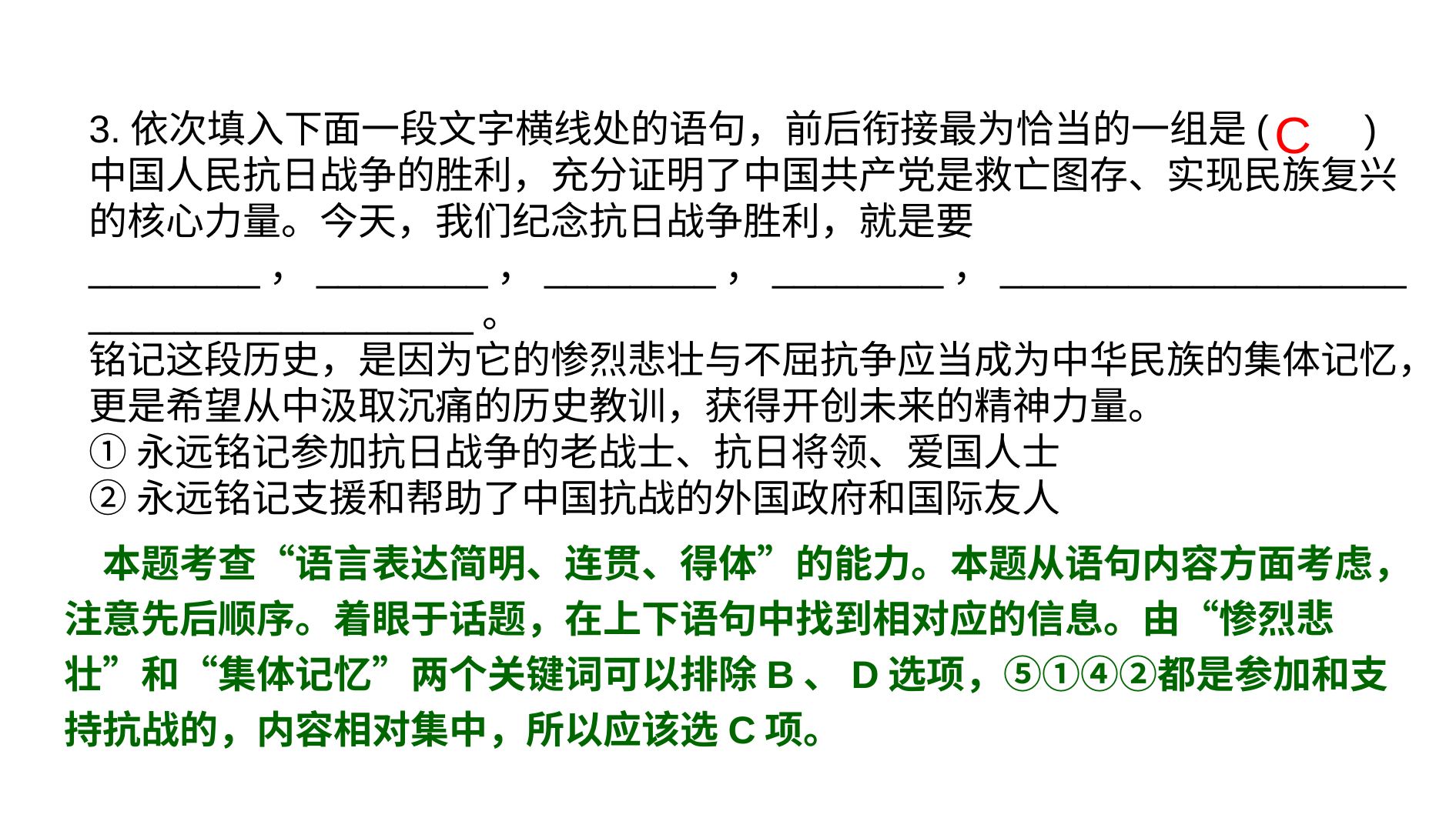

C
3.依次填入下面一段文字横线处的语句，前后衔接最为恰当的一组是(　　)
中国人民抗日战争的胜利，充分证明了中国共产党是救亡图存、实现民族复兴的核心力量。今天，我们纪念抗日战争胜利，就是要________，________，________，________，_____________________________________。
铭记这段历史，是因为它的惨烈悲壮与不屈抗争应当成为中华民族的集体记忆，更是希望从中汲取沉痛的历史教训，获得开创未来的精神力量。
①永远铭记参加抗日战争的老战士、抗日将领、爱国人士
②永远铭记支援和帮助了中国抗战的外国政府和国际友人
③永远铭记惨遭日本侵略者杀戮的死难同胞
④永远铭记为抗战胜利建立了功勋的海内外中华儿女
⑤永远铭记在抗日战争中英勇战斗、为国捐躯的烈士
A．⑤③④②①  B．①②④⑤③    C．③⑤①④②   D．④③②①⑤
[试解]　________
　本题考查“语言表达简明、连贯、得体”的能力。本题从语句内容方面考虑，注意先后顺序。着眼于话题，在上下语句中找到相对应的信息。由“惨烈悲壮”和“集体记忆”两个关键词可以排除B、D选项，⑤①④②都是参加和支持抗战的，内容相对集中，所以应该选C项。